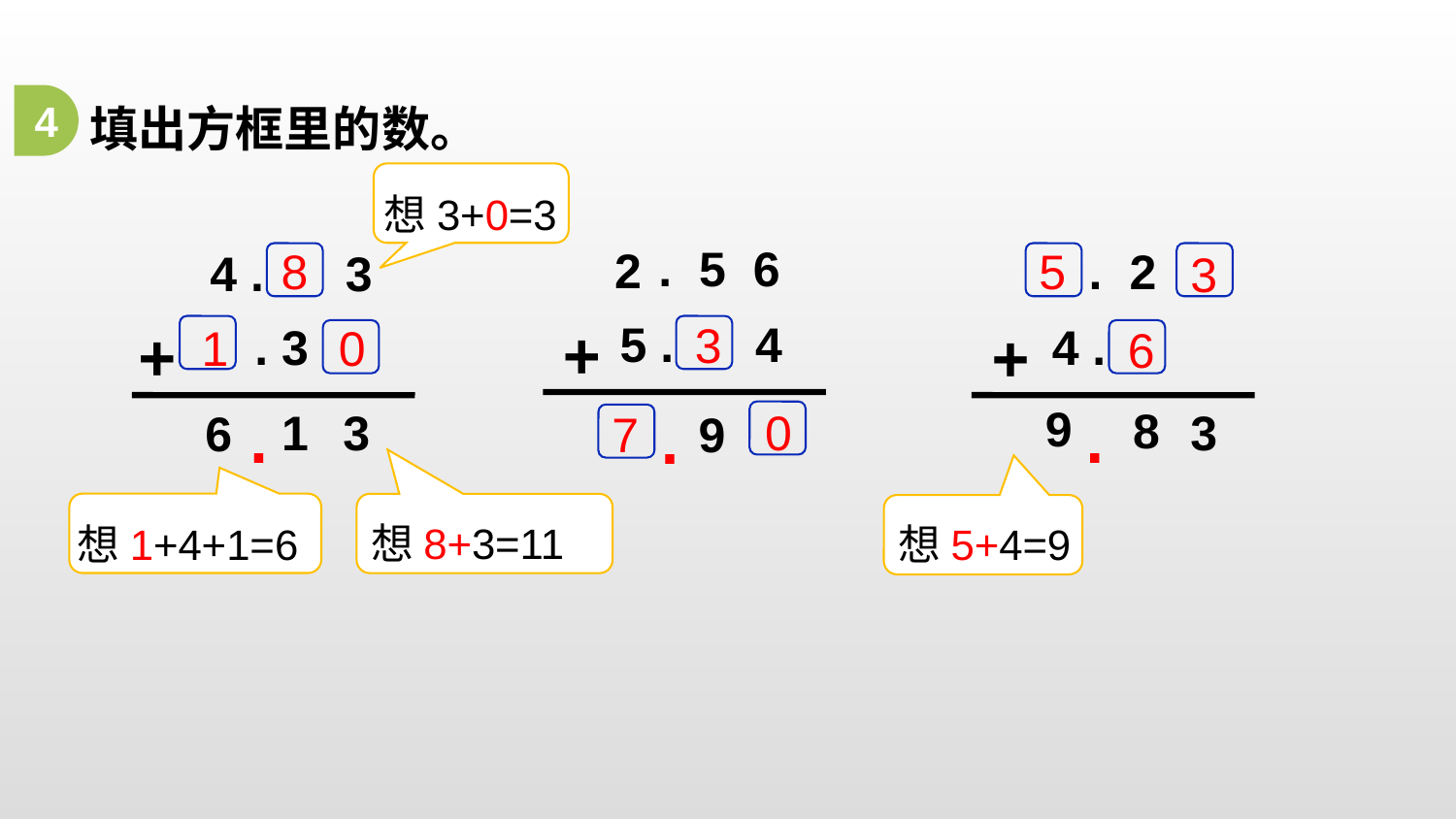

填出方框里的数。
4
想3+0=3

   .  5  6
2
5 .      4
+

.

9

   .  2

4 .
+

.
9
8
3

5
4 .      3

+
   . 3

.
1
3

6
8
3
3
0
1
6
0
7
想8+3=11

想1+4+1=6

想5+4=9